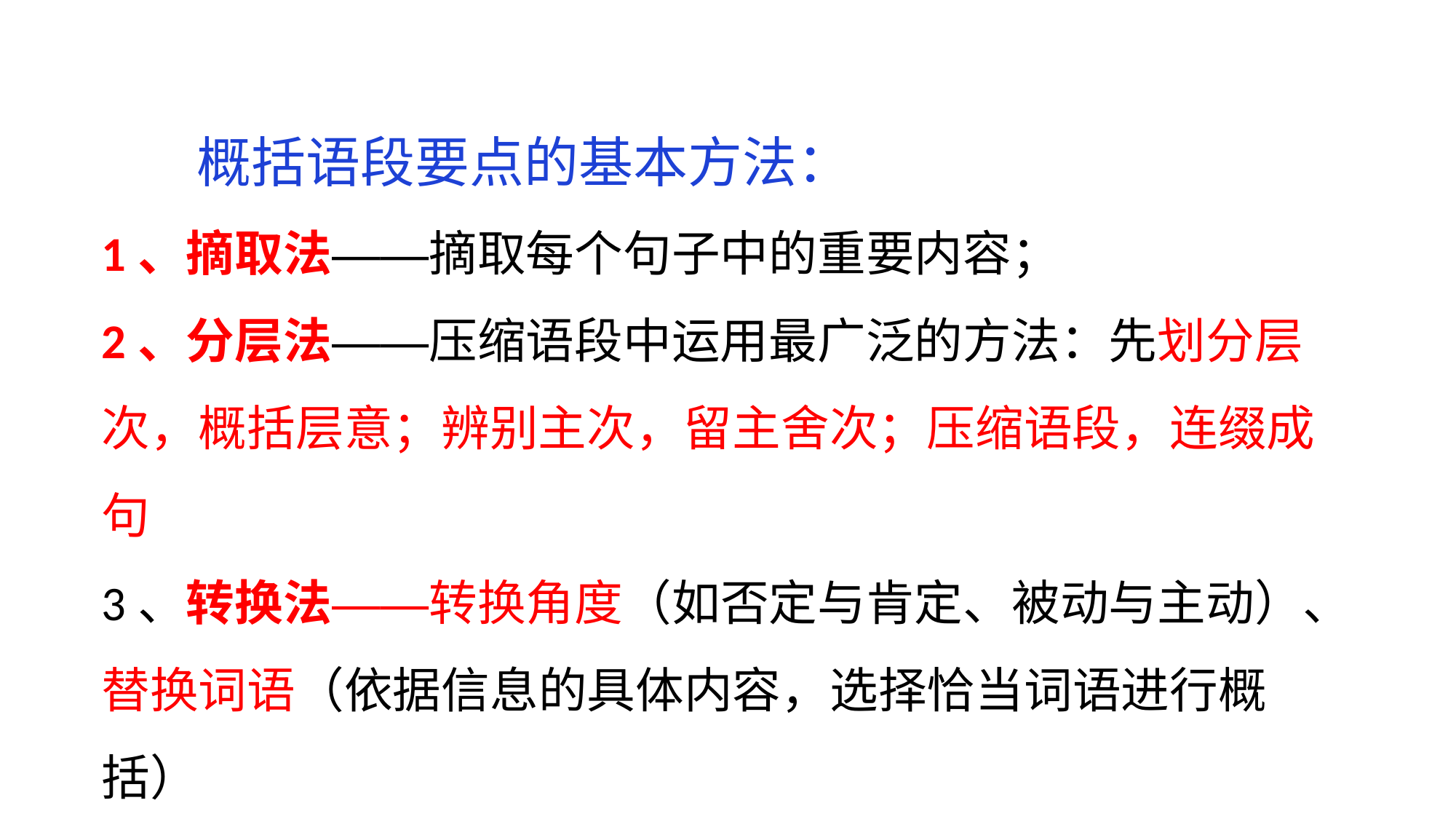

概括语段要点的基本方法：
1、摘取法——摘取每个句子中的重要内容；
2、分层法——压缩语段中运用最广泛的方法：先划分层次，概括层意；辨别主次，留主舍次；压缩语段，连缀成句
3、转换法——转换角度（如否定与肯定、被动与主动）、替换词语（依据信息的具体内容，选择恰当词语进行概括）